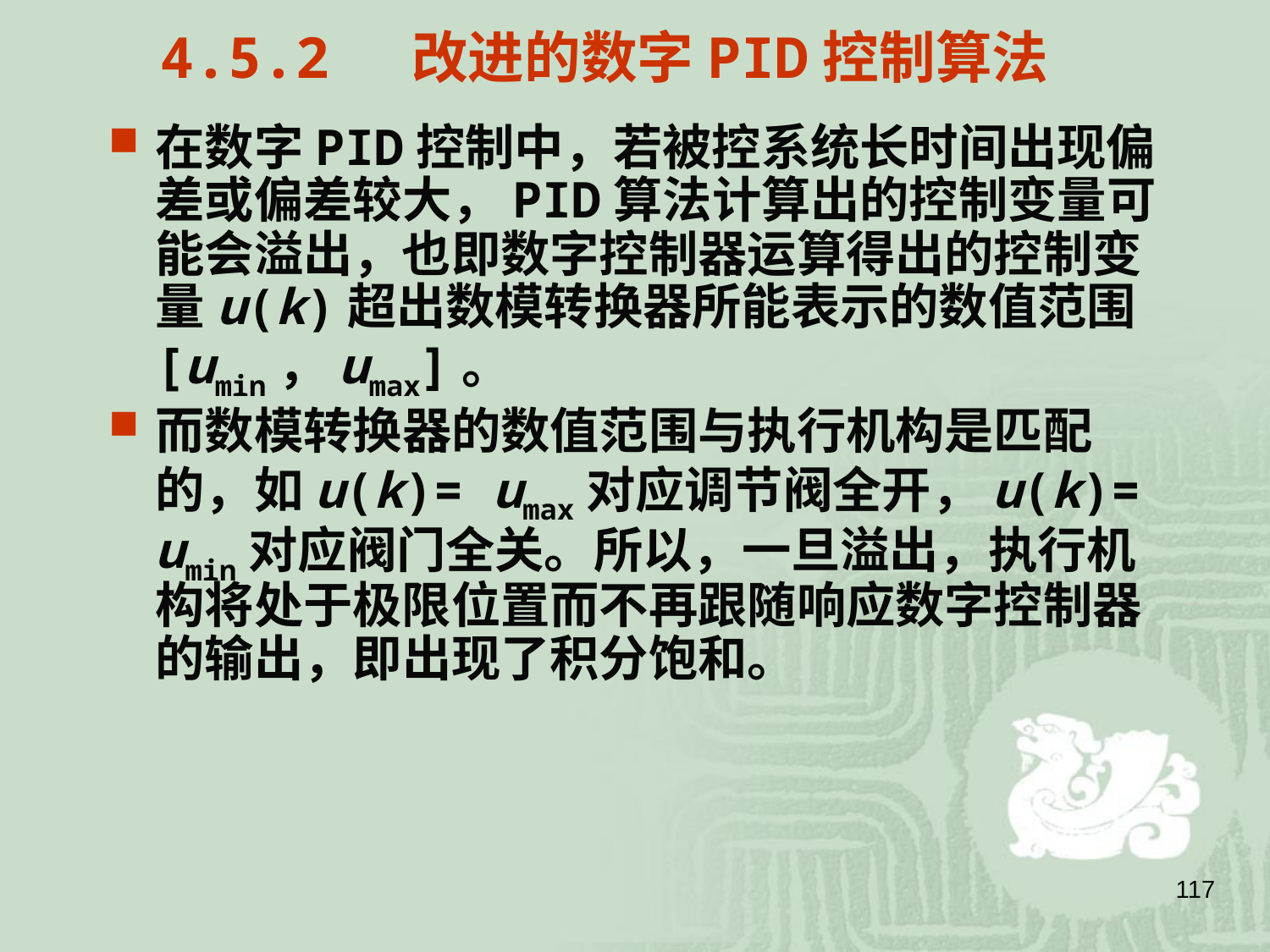

4.5.2  改进的数字PID控制算法
在数字PID控制中，若被控系统长时间出现偏差或偏差较大，PID算法计算出的控制变量可能会溢出，也即数字控制器运算得出的控制变量u(k)超出数模转换器所能表示的数值范围[umin，umax]。
而数模转换器的数值范围与执行机构是匹配的，如u(k)= umax对应调节阀全开，u(k)= umin对应阀门全关。所以，一旦溢出，执行机构将处于极限位置而不再跟随响应数字控制器的输出，即出现了积分饱和。
117